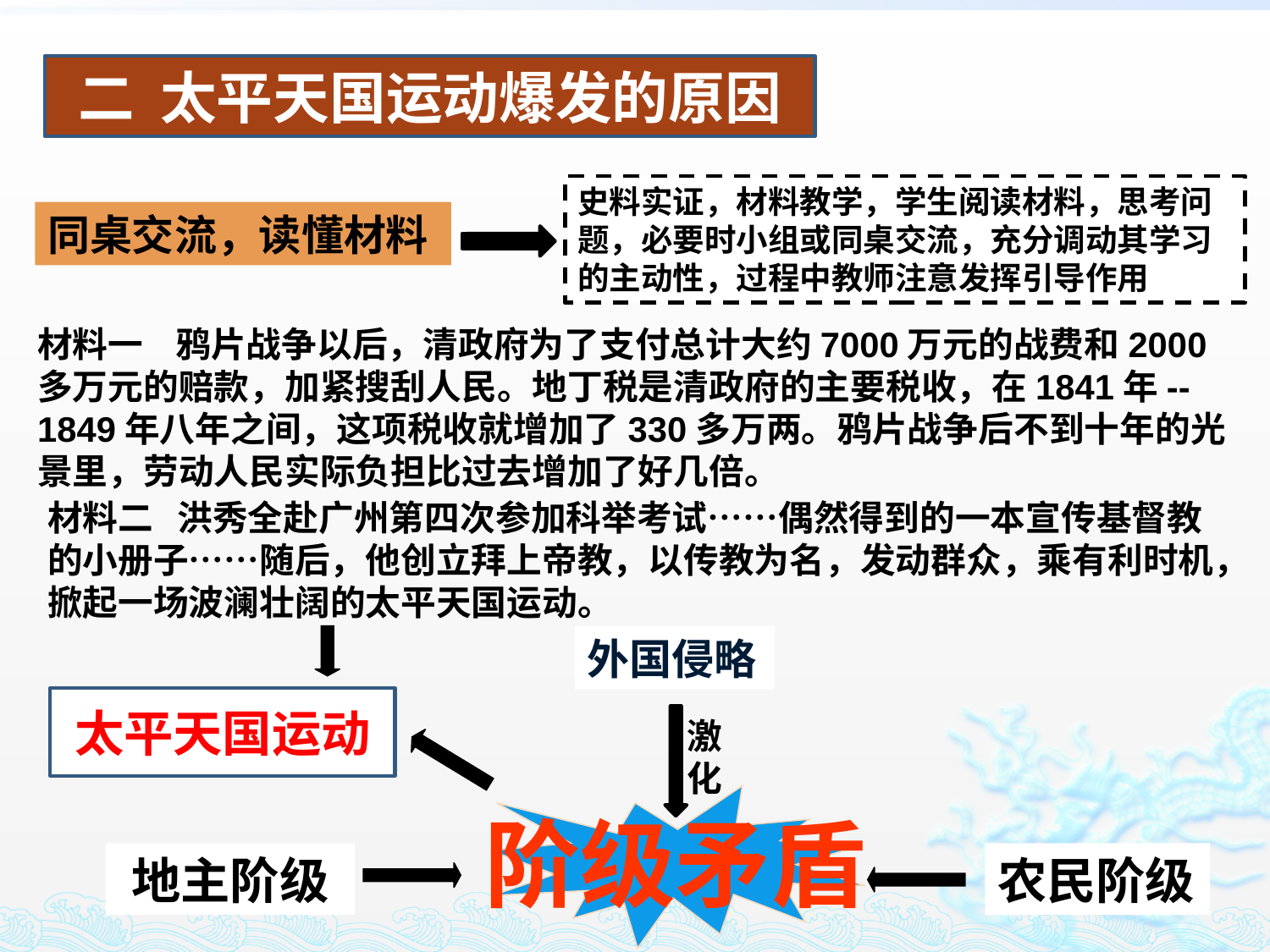

二  太平天国运动爆发的原因
史料实证，材料教学，学生阅读材料，思考问题，必要时小组或同桌交流，充分调动其学习的主动性，过程中教师注意发挥引导作用
同桌交流，读懂材料

材料一    鸦片战争以后，清政府为了支付总计大约7000万元的战费和2000多万元的赔款，加紧搜刮人民。地丁税是清政府的主要税收，在1841年--1849年八年之间，这项税收就增加了330多万两。鸦片战争后不到十年的光景里，劳动人民实际负担比过去增加了好几倍。
材料二   洪秀全赴广州第四次参加科举考试……偶然得到的一本宣传基督教的小册子……随后，他创立拜上帝教，以传教为名，发动群众，乘有利时机，掀起一场波澜壮阔的太平天国运动。

外国侵略

激
化
地主阶级
农民阶级

太平天国运动

阶级矛盾